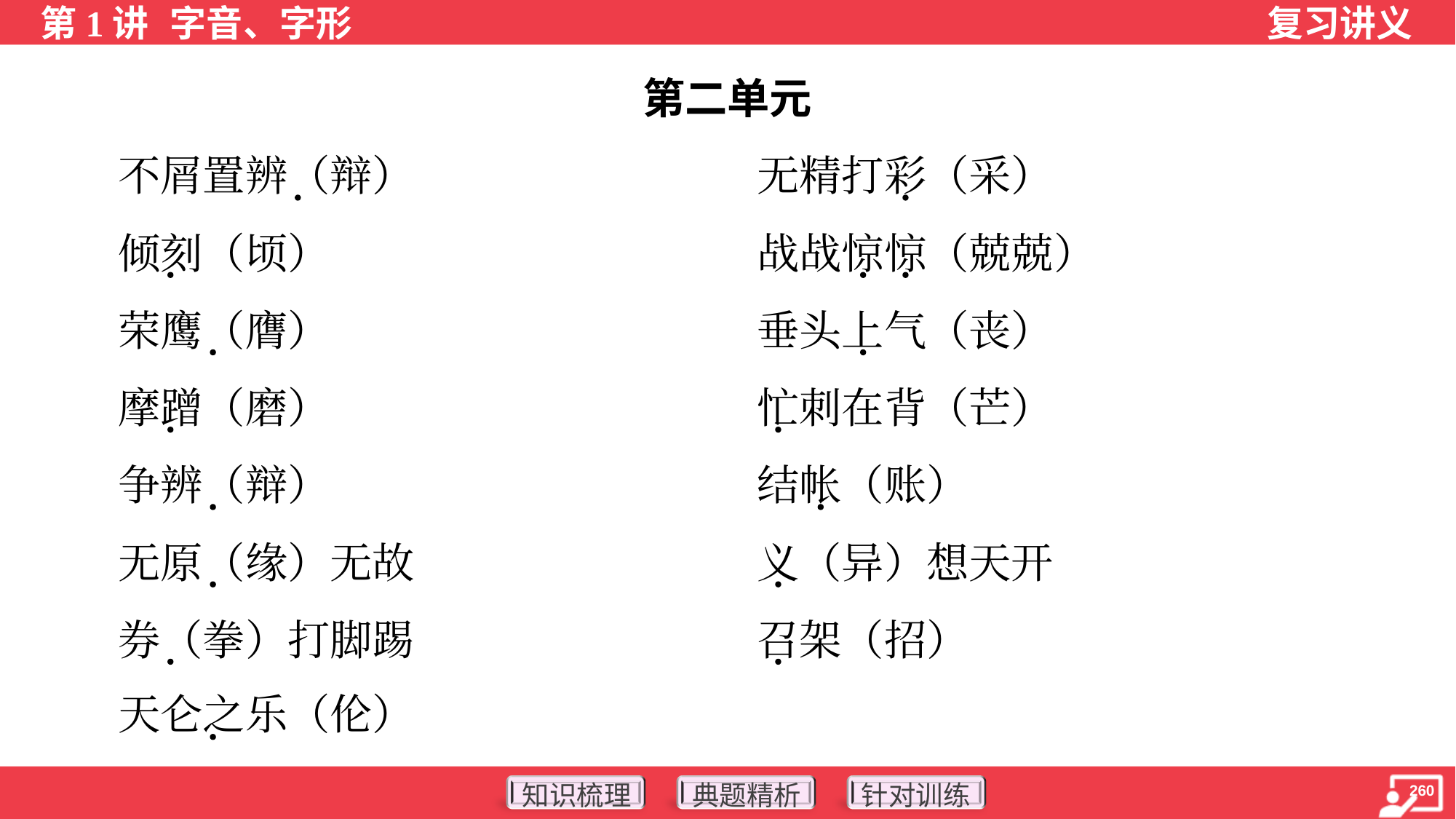

第二单元
    不屑置辨（辩）	无精打彩（采）
    倾刻（顷）	战战惊惊（兢兢）
    荣鹰（膺）	垂头上气（丧）
    摩蹭（磨）	忙刺在背（芒）
    争辨（辩）	结帐（账）
    无原（缘）无故	义（异）想天开
    券（拳）打脚踢	召架（招）
    天仑之乐（伦）